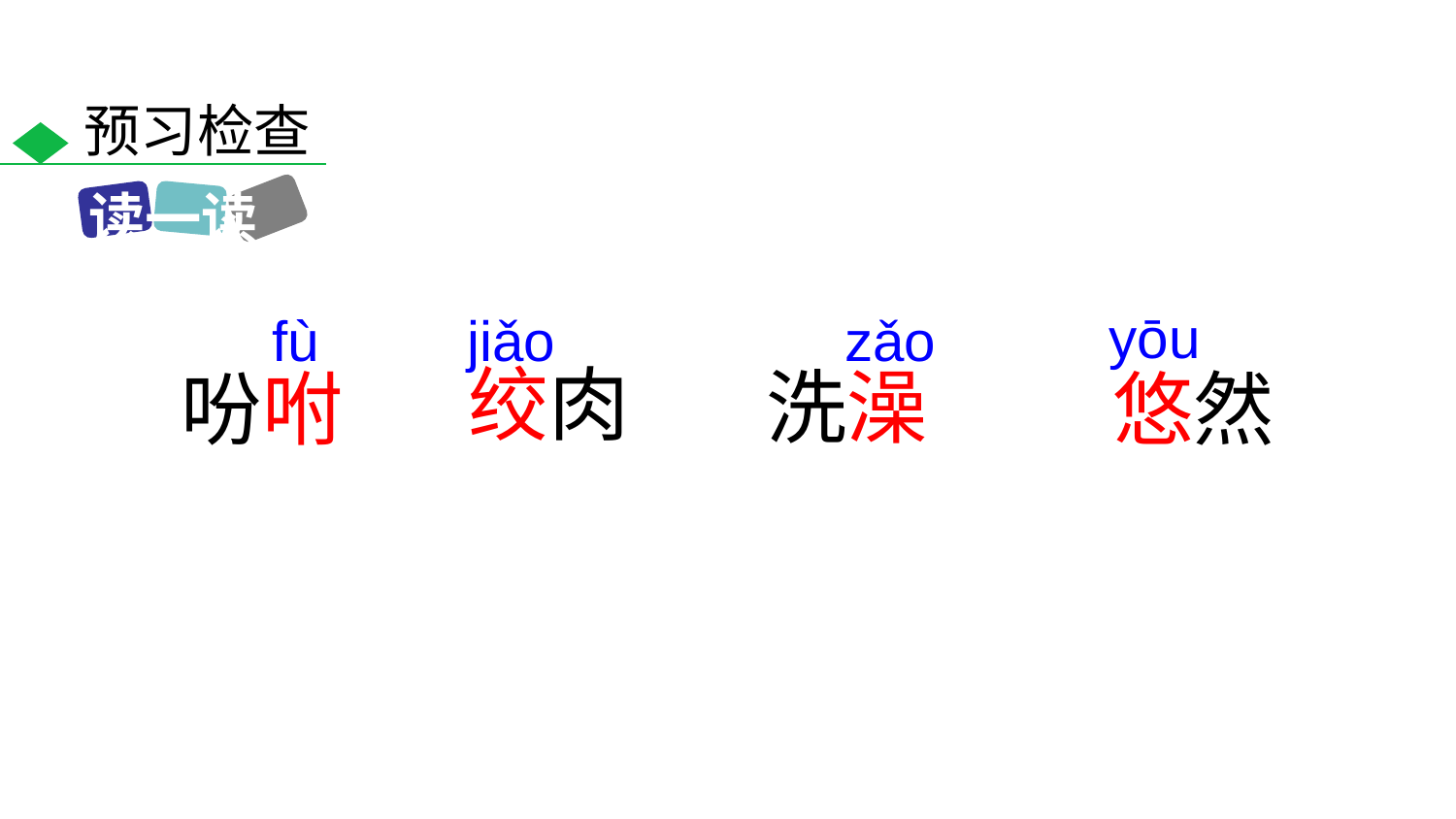

预习检查

读一读

yōu
fù
jiǎo
zǎo
绞肉
洗澡
吩咐
悠然